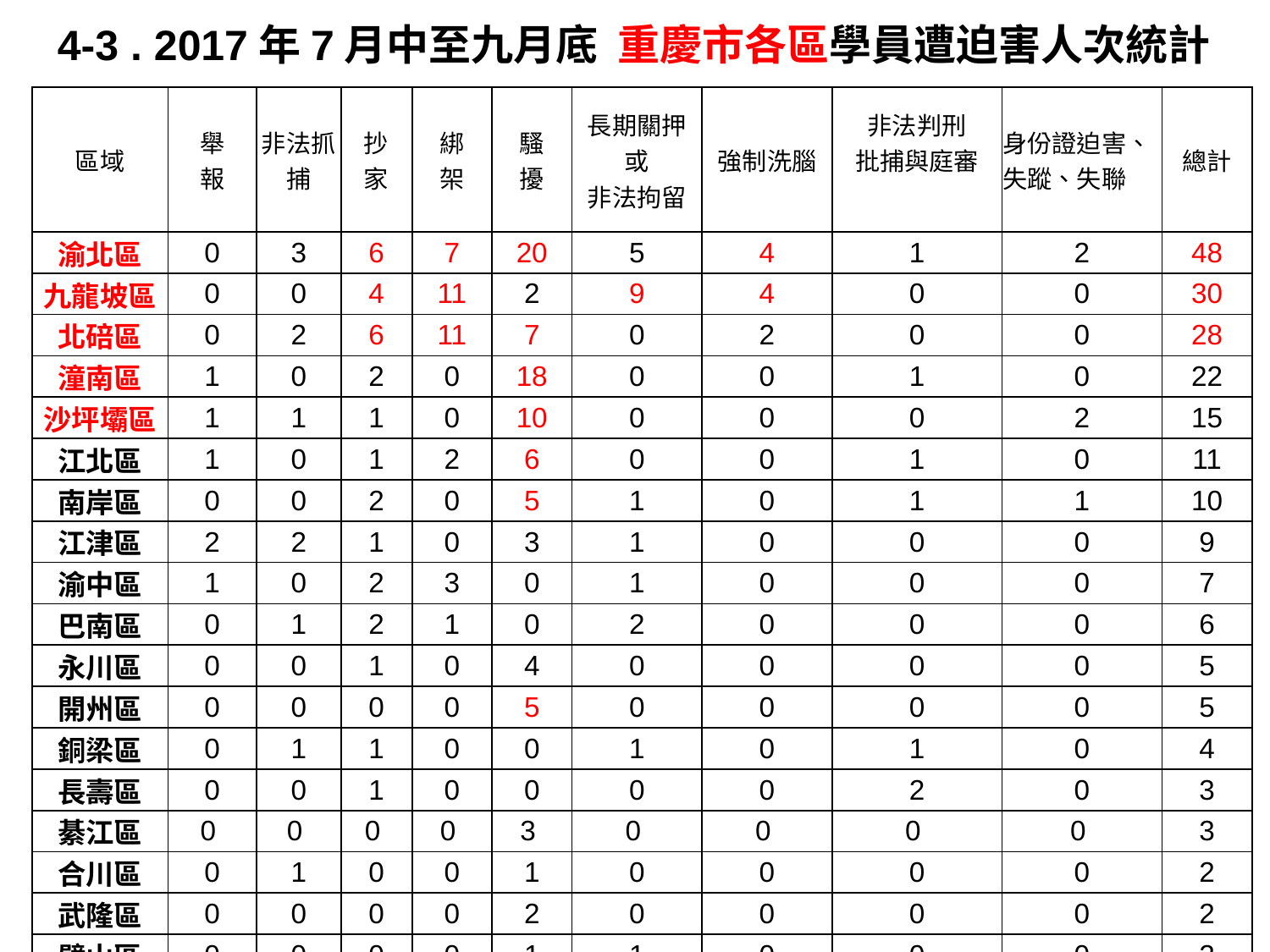

4-3 . 2017年7月中至九月底  重慶市各區學員遭迫害人次統計
| 區域 | 舉 報 | 非法抓捕 | 抄 家 | 綁 架 | 騷 擾 | 長期關押 或 非法拘留 | 強制洗腦 | 非法判刑 批捕與庭審 | 身份證迫害、失蹤、失聯 | 總計 |
| --- | --- | --- | --- | --- | --- | --- | --- | --- | --- | --- |
| 渝北區 | 0 | 3 | 6 | 7 | 20 | 5 | 4 | 1 | 2 | 48 |
| 九龍坡區 | 0 | 0 | 4 | 11 | 2 | 9 | 4 | 0 | 0 | 30 |
| 北碚區 | 0 | 2 | 6 | 11 | 7 | 0 | 2 | 0 | 0 | 28 |
| 潼南區 | 1 | 0 | 2 | 0 | 18 | 0 | 0 | 1 | 0 | 22 |
| 沙坪壩區 | 1 | 1 | 1 | 0 | 10 | 0 | 0 | 0 | 2 | 15 |
| 江北區 | 1 | 0 | 1 | 2 | 6 | 0 | 0 | 1 | 0 | 11 |
| 南岸區 | 0 | 0 | 2 | 0 | 5 | 1 | 0 | 1 | 1 | 10 |
| 江津區 | 2 | 2 | 1 | 0 | 3 | 1 | 0 | 0 | 0 | 9 |
| 渝中區 | 1 | 0 | 2 | 3 | 0 | 1 | 0 | 0 | 0 | 7 |
| 巴南區 | 0 | 1 | 2 | 1 | 0 | 2 | 0 | 0 | 0 | 6 |
| 永川區 | 0 | 0 | 1 | 0 | 4 | 0 | 0 | 0 | 0 | 5 |
| 開州區 | 0 | 0 | 0 | 0 | 5 | 0 | 0 | 0 | 0 | 5 |
| 銅梁區 | 0 | 1 | 1 | 0 | 0 | 1 | 0 | 1 | 0 | 4 |
| 長壽區 | 0 | 0 | 1 | 0 | 0 | 0 | 0 | 2 | 0 | 3 |
| 綦江區 | 0 | 0 | 0 | 0 | 3 | 0 | 0 | 0 | 0 | 3 |
| 合川區 | 0 | 1 | 0 | 0 | 1 | 0 | 0 | 0 | 0 | 2 |
| 武隆區 | 0 | 0 | 0 | 0 | 2 | 0 | 0 | 0 | 0 | 2 |
| 璧山區 | 0 | 0 | 0 | 0 | 1 | 1 | 0 | 0 | 0 | 2 |
| 大足區 | 0 | 0 | 0 | 0 | 2 | 0 | 0 | 0 | 0 | 2 |
| 主城區 | 0 | 0 | 0 | 0 | 0 | 0 | 0 | 0 | 1 | 1 |
| 城口縣 | 0 | 0 | 0 | 1 | 0 | 0 | 0 | 0 | 0 | 1 |